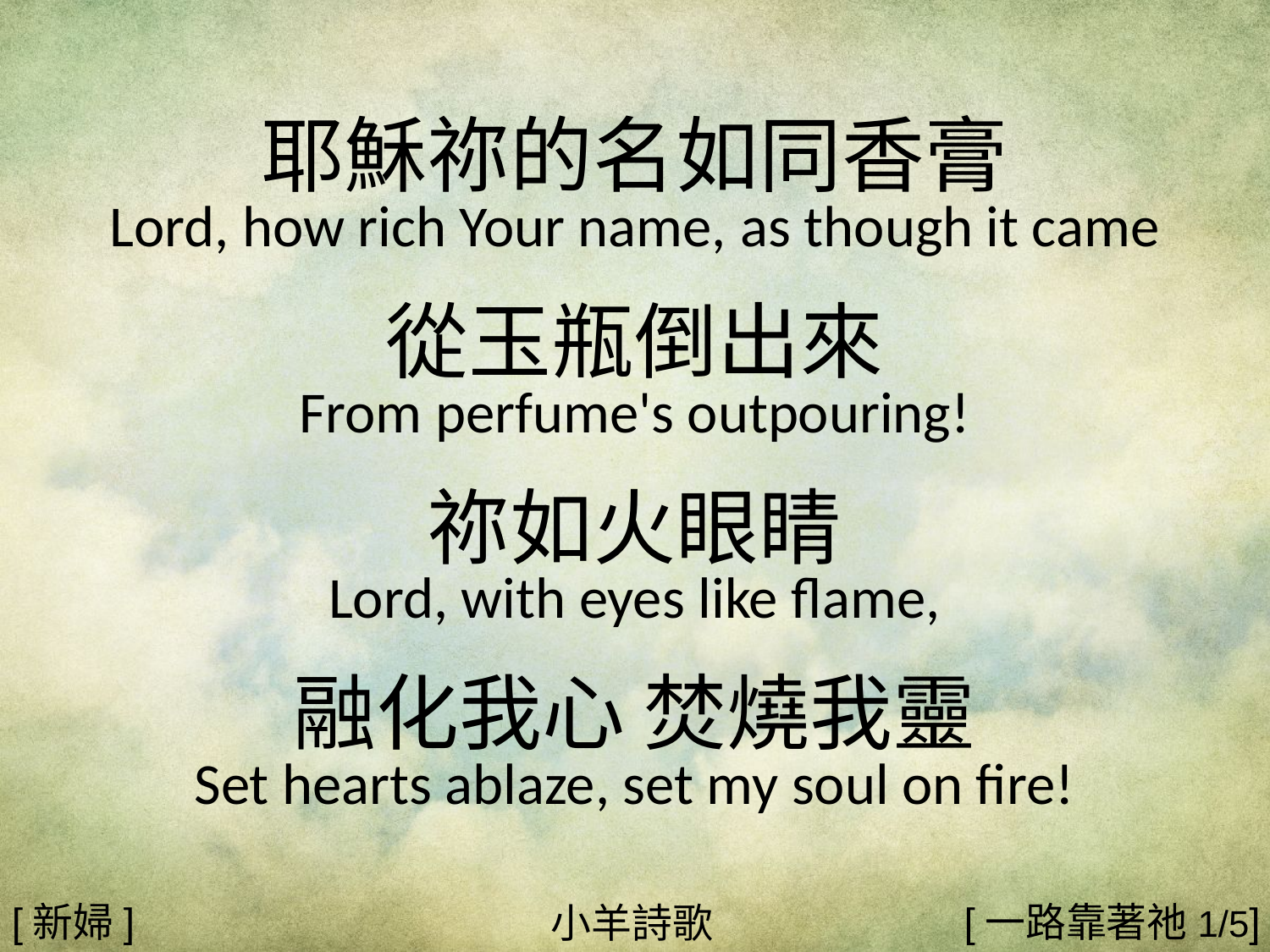

耶穌祢的名如同香膏
Lord, how rich Your name, as though it came

從玉瓶倒出來
From perfume's outpouring!

祢如火眼睛
Lord, with eyes like flame,

融化我心 焚燒我靈
Set hearts ablaze, set my soul on fire!
#

[新婦]
[一路靠著祂1/5]
小羊詩歌